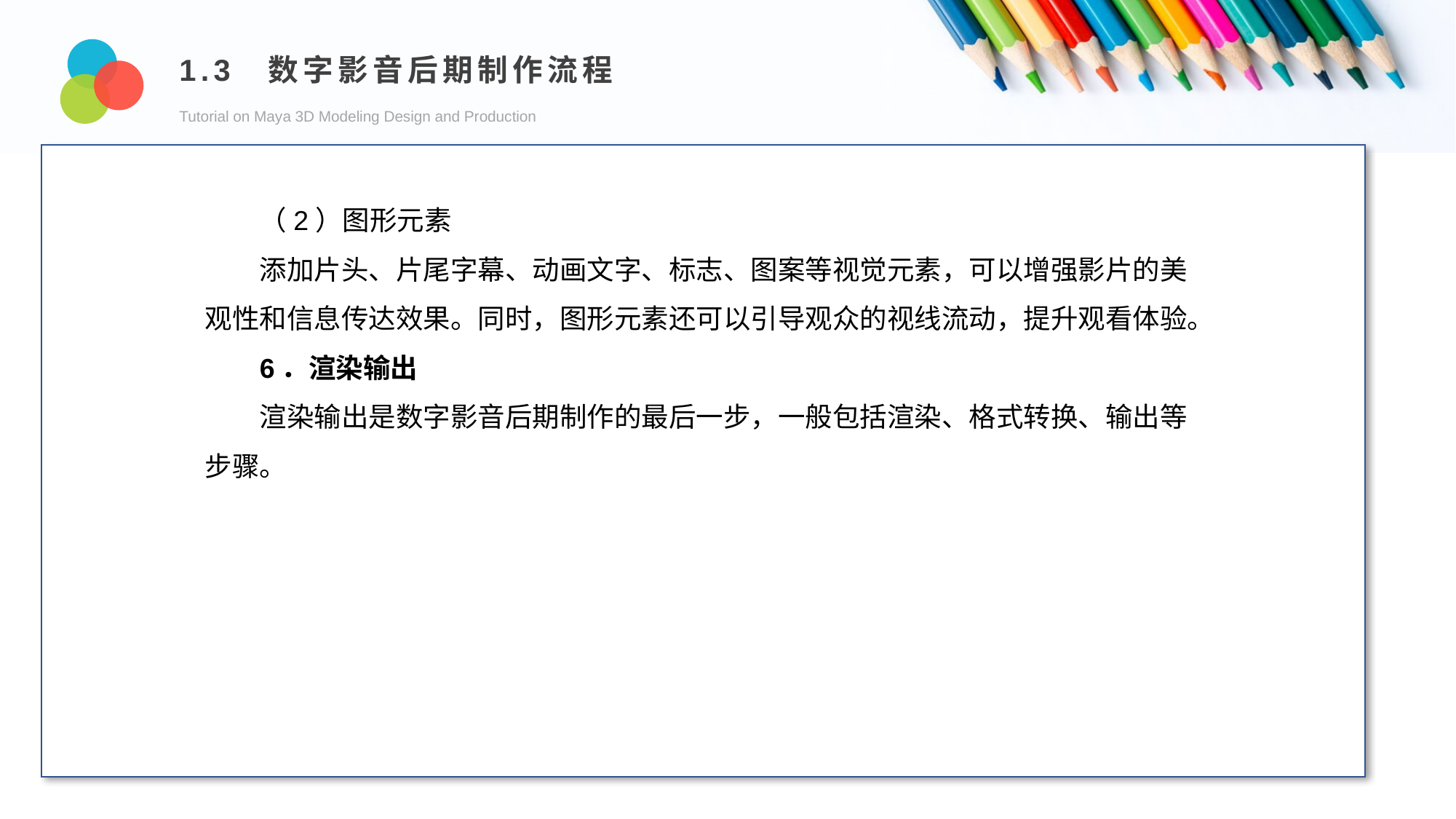

1.3  数字影音后期制作流程
Tutorial on Maya 3D Modeling Design and Production
Design and Production
（2）图形元素
添加片头、片尾字幕、动画文字、标志、图案等视觉元素，可以增强影片的美观性和信息传达效果。同时，图形元素还可以引导观众的视线流动，提升观看体验。
6．渲染输出
渲染输出是数字影音后期制作的最后一步，一般包括渲染、格式转换、输出等步骤。